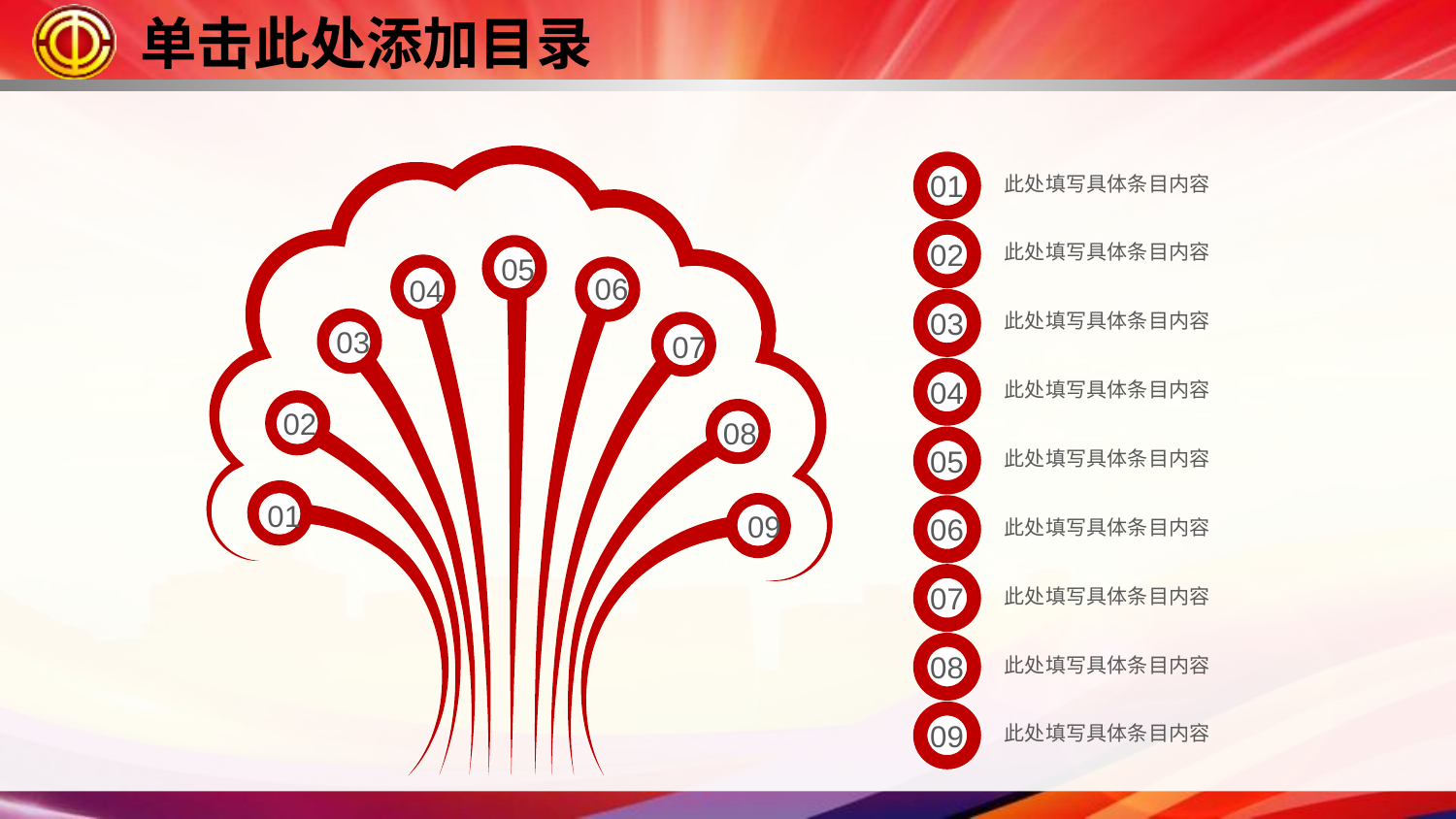

01
此处填写具体条目内容
02
此处填写具体条目内容
05
06
04
03
此处填写具体条目内容
03
07
04
此处填写具体条目内容
02
08
05
此处填写具体条目内容
01
09
06
此处填写具体条目内容
07
此处填写具体条目内容
08
此处填写具体条目内容
09
此处填写具体条目内容